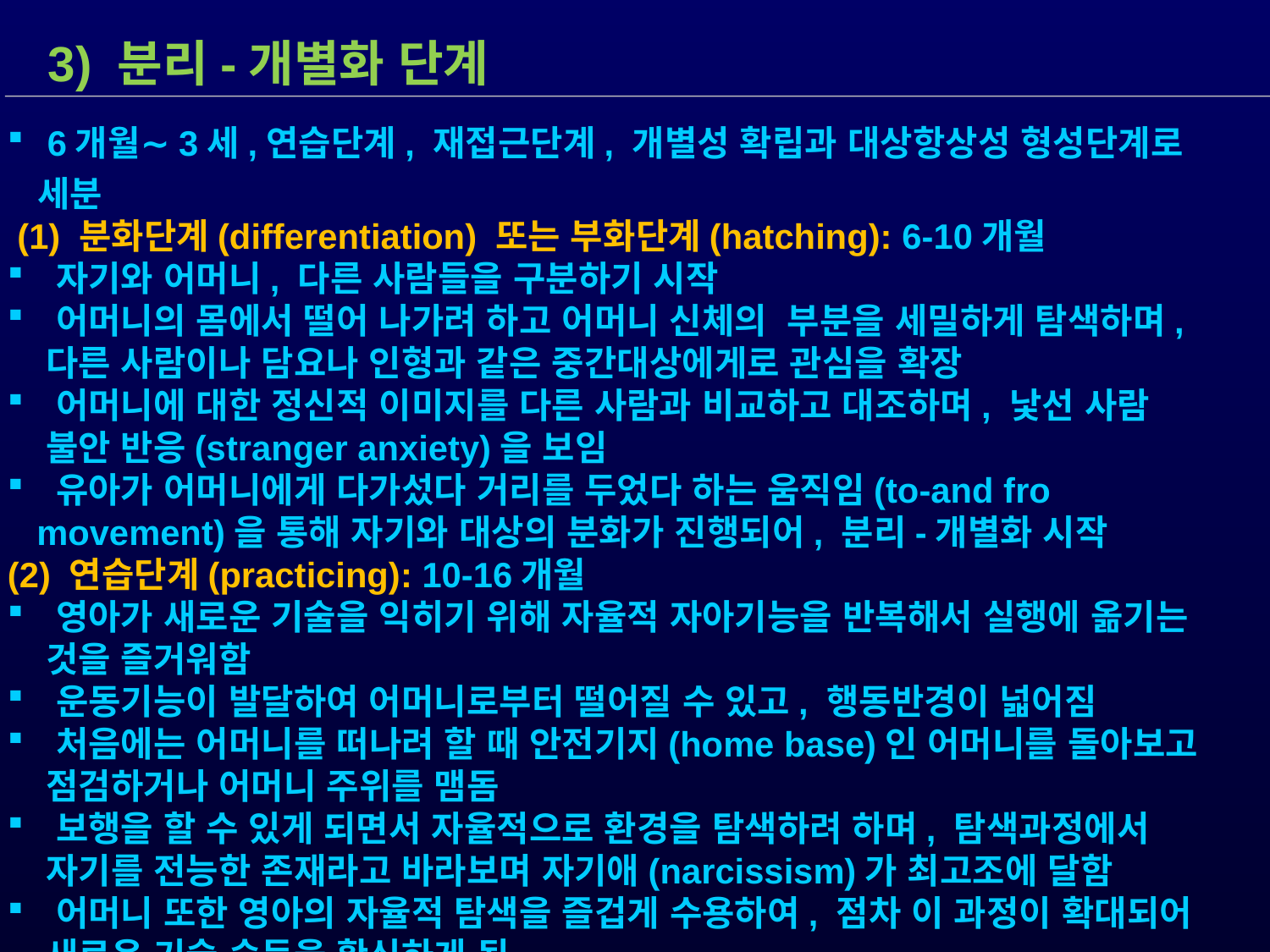

3) 분리-개별화 단계

 6개월∼3세,연습단계, 재접근단계, 개별성 확립과 대상항상성 형성단계로 세분
 (1) 분화단계(differentiation) 또는 부화단계(hatching): 6-10개월
 자기와 어머니, 다른 사람들을 구분하기 시작
 어머니의 몸에서 떨어 나가려 하고 어머니 신체의  부분을 세밀하게 탐색하며,
   다른 사람이나 담요나 인형과 같은 중간대상에게로 관심을 확장
 어머니에 대한 정신적 이미지를 다른 사람과 비교하고 대조하며, 낯선 사람
   불안 반응(stranger anxiety)을 보임
 유아가 어머니에게 다가섰다 거리를 두었다 하는 움직임(to-and fro
   movement)을 통해 자기와 대상의 분화가 진행되어, 분리-개별화 시작
(2) 연습단계(practicing): 10-16개월
 영아가 새로운 기술을 익히기 위해 자율적 자아기능을 반복해서 실행에 옮기는
   것을 즐거워함
 운동기능이 발달하여 어머니로부터 떨어질 수 있고, 행동반경이 넓어짐
 처음에는 어머니를 떠나려 할 때 안전기지(home base)인 어머니를 돌아보고
   점검하거나 어머니 주위를 맴돔
 보행을 할 수 있게 되면서 자율적으로 환경을 탐색하려 하며, 탐색과정에서
   자기를 전능한 존재라고 바라보며 자기애(narcissism)가 최고조에 달함
 어머니 또한 영아의 자율적 탐색을 즐겁게 수용하여, 점차 이 과정이 확대되어
   새로운 기술 습득을 확신하게 됨